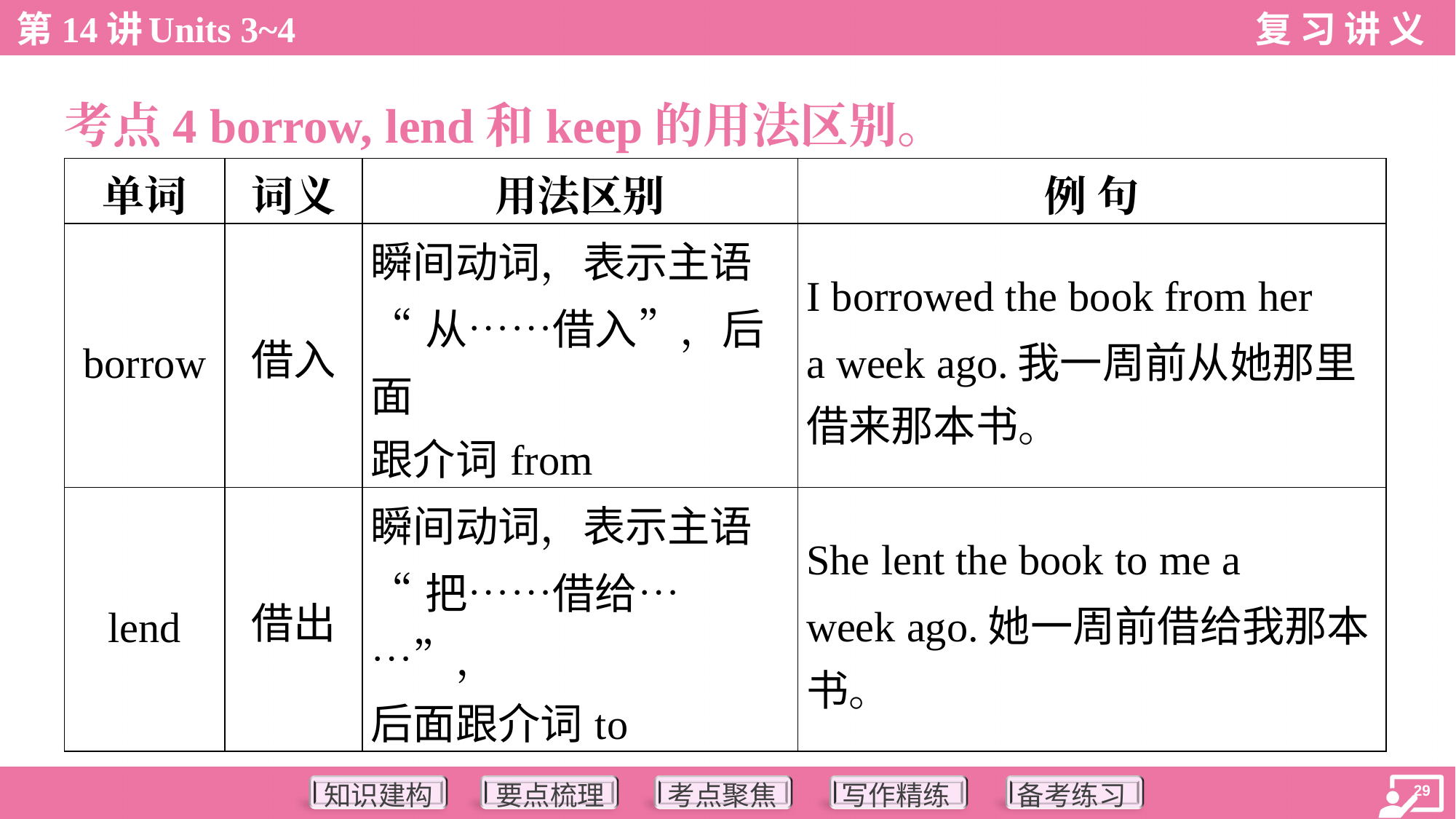

考点4 borrow, lend和keep的用法区别。
| 单词 | 词义 | 用法区别 | 例 句 |
| --- | --- | --- | --- |
| borrow | 借入 | 瞬间动词，表示主语 “从……借入”，后面 跟介词from | I borrowed the book from her a week ago.我一周前从她那里 借来那本书。 |
| lend | 借出 | 瞬间动词，表示主语 “把……借给……”， 后面跟介词to | She lent the book to me a week ago.她一周前借给我那本 书。 |